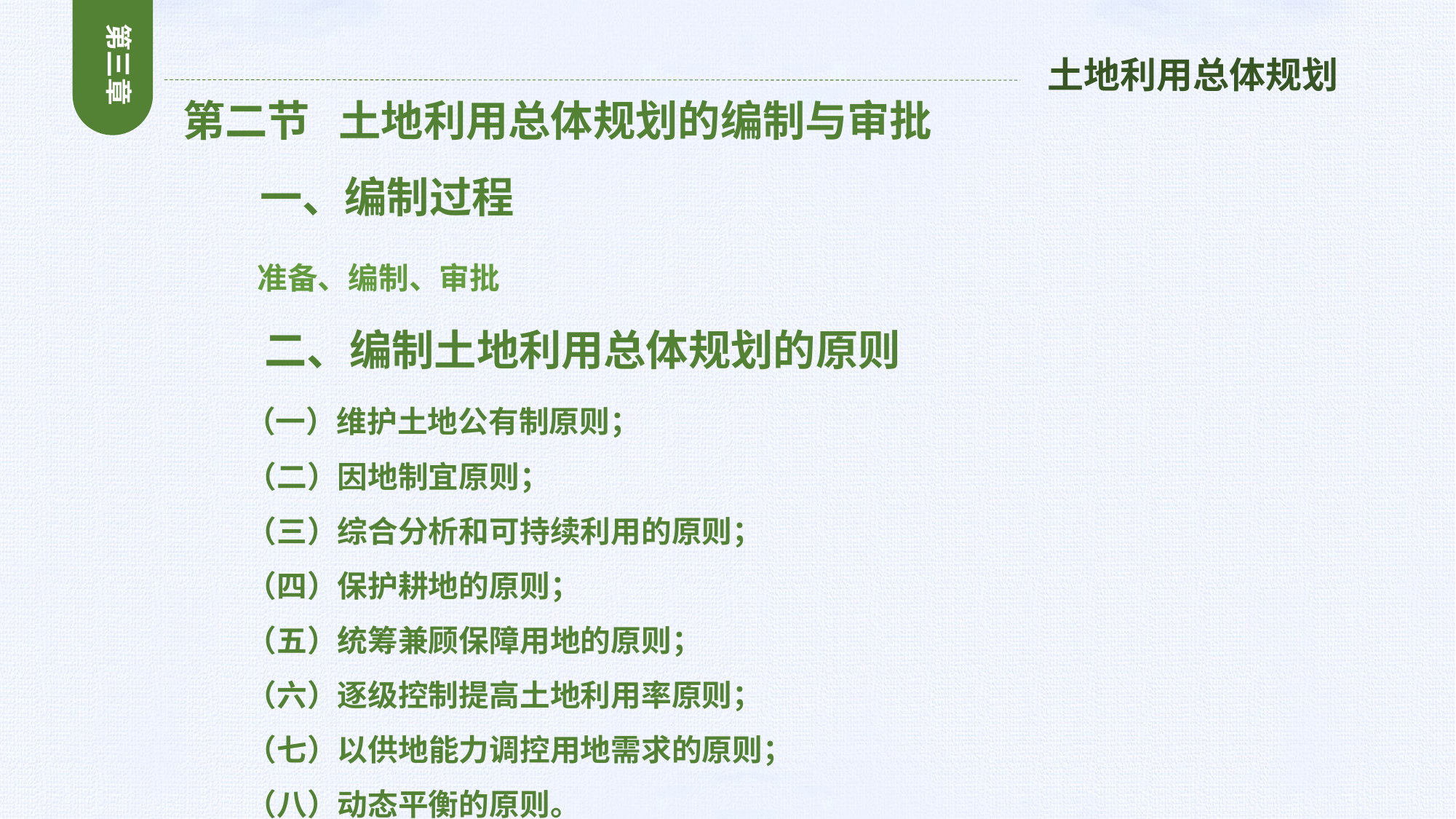

第三章
土地利用总体规划
 第二节   土地利用总体规划的编制与审批
         一、编制过程
         准备、编制、审批
           二、编制土地利用总体规划的原则
         （一）维护土地公有制原则；
           （二）因地制宜原则；
           （三）综合分析和可持续利用的原则；
           （四）保护耕地的原则；
           （五）统筹兼顾保障用地的原则；
           （六）逐级控制提高土地利用率原则；
           （七）以供地能力调控用地需求的原则；
           （八）动态平衡的原则。